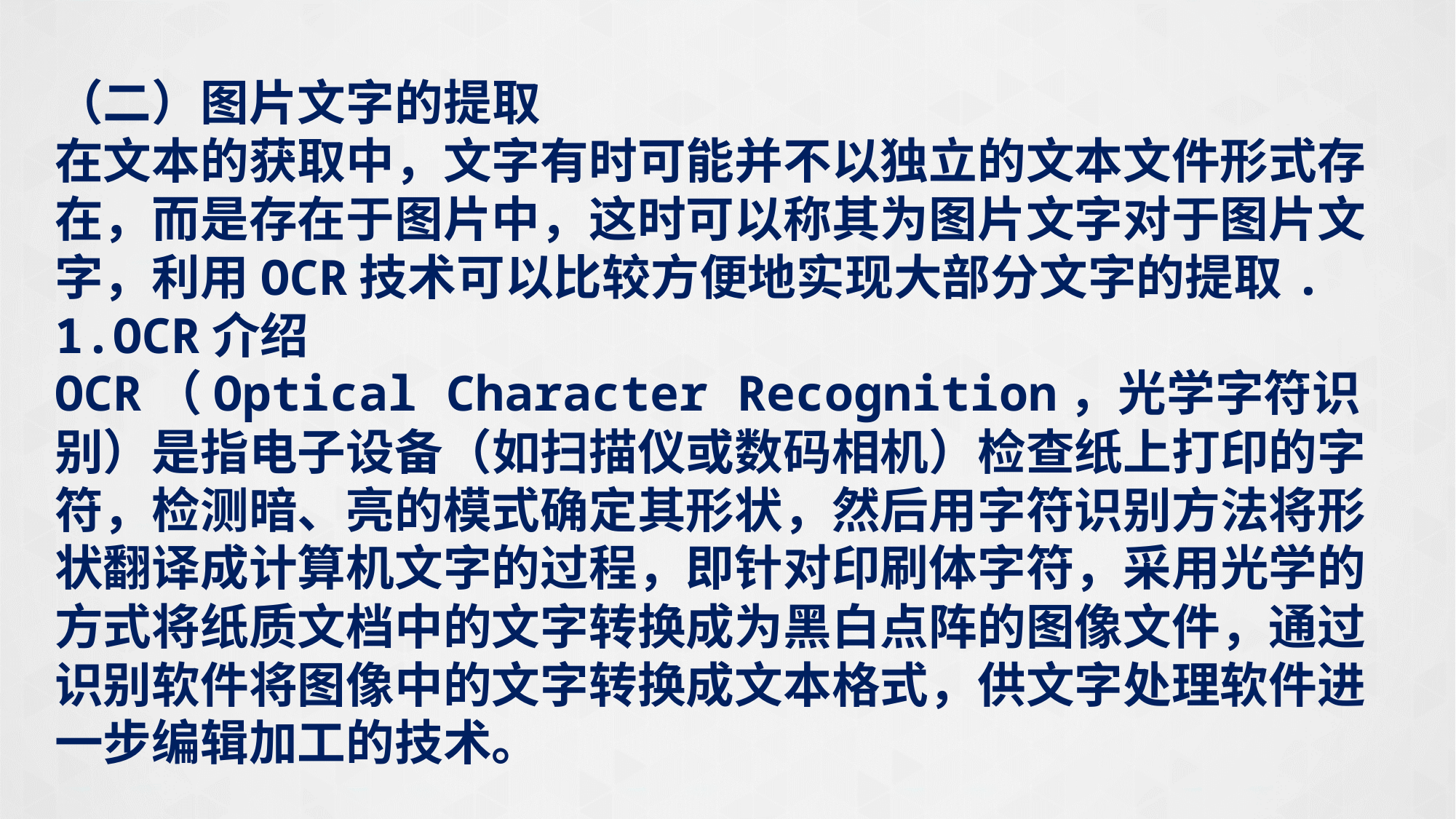

（二）图片文字的提取
在文本的获取中，文字有时可能并不以独立的文本文件形式存在，而是存在于图片中，这时可以称其为图片文字对于图片文字，利用OCR技术可以比较方便地实现大部分文字的提取.
1.OCR介绍
OCR（Optical Character Recognition，光学字符识别）是指电子设备（如扫描仪或数码相机）检查纸上打印的字符，检测暗、亮的模式确定其形状，然后用字符识别方法将形状翻译成计算机文字的过程，即针对印刷体字符，采用光学的方式将纸质文档中的文字转换成为黑白点阵的图像文件，通过识别软件将图像中的文字转换成文本格式，供文字处理软件进一步编辑加工的技术。